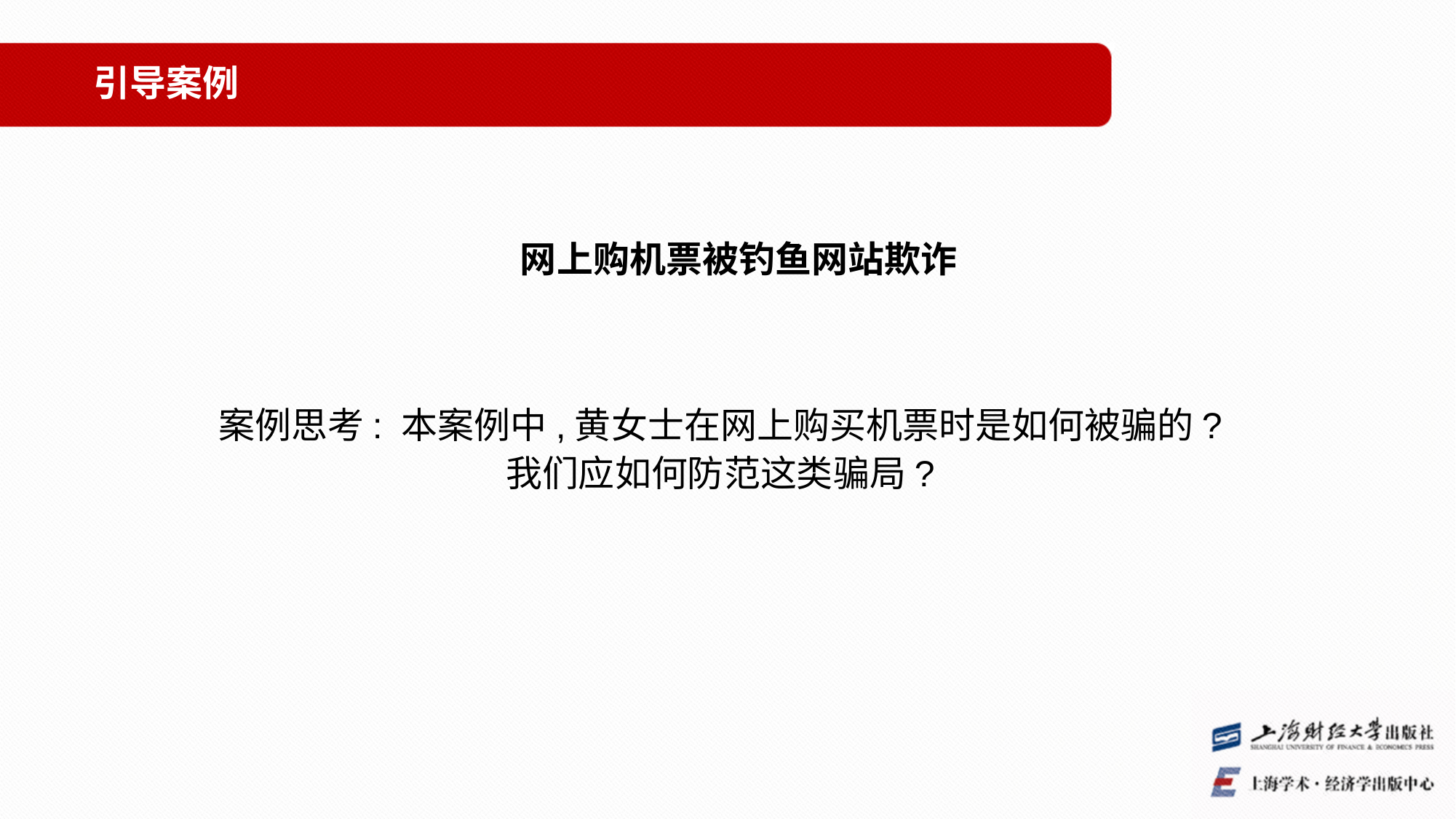

引导案例
网上购机票被钓鱼网站欺诈
案例思考: 本案例中,黄女士在网上购买机票时是如何被骗的?
我们应如何防范这类骗局?